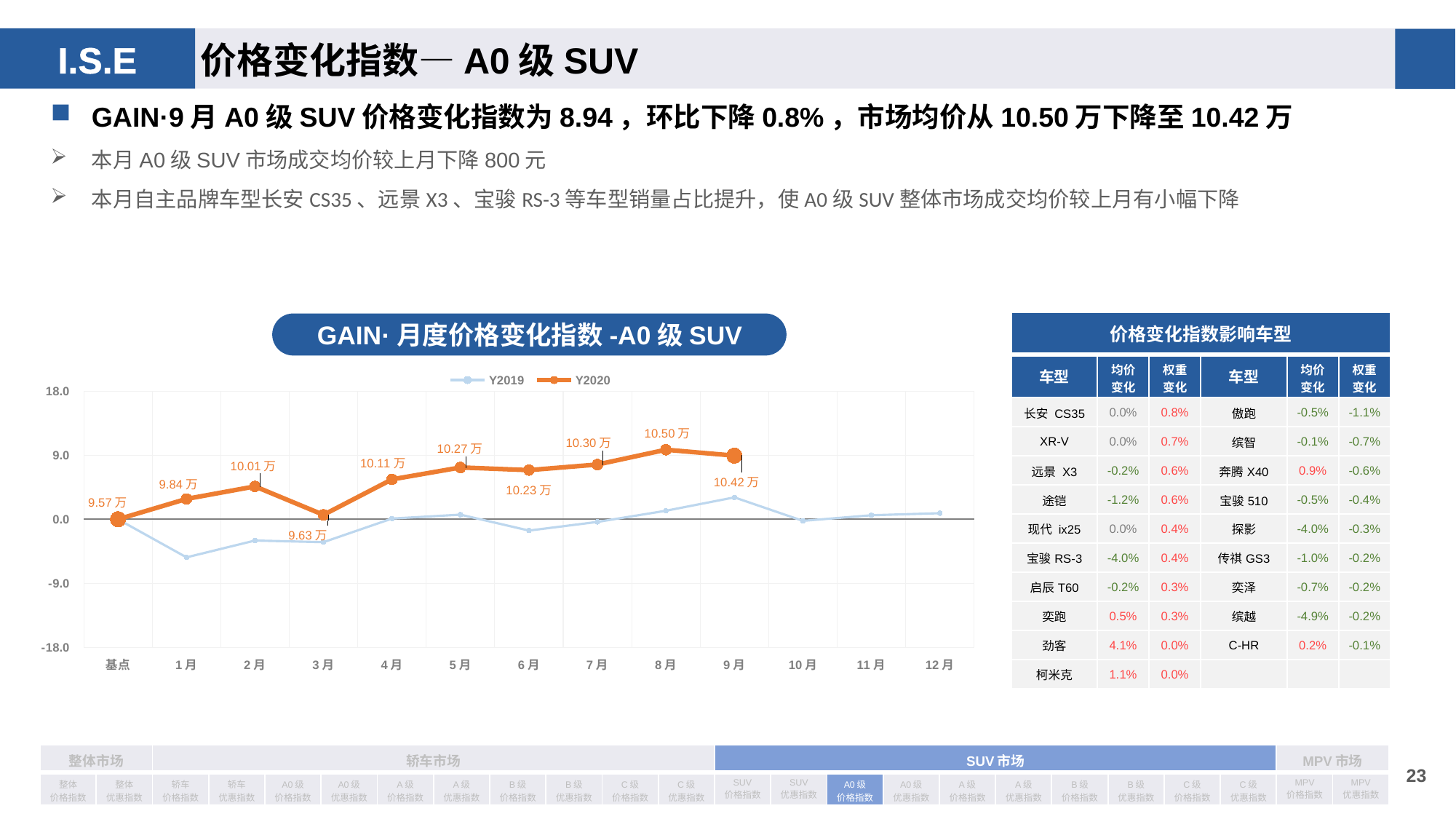

价格变化指数—A0级SUV
GAIN·9月A0级SUV价格变化指数为8.94，环比下降0.8%，市场均价从10.50万下降至10.42万
本月A0级SUV市场成交均价较上月下降800元
本月自主品牌车型长安CS35、远景X3、宝骏RS-3等车型销量占比提升，使A0级SUV整体市场成交均价较上月有小幅下降
| 价格变化指数影响车型 |  |  |  |  |  |
| --- | --- | --- | --- | --- | --- |
| 车型 | 均价 变化 | 权重 变化 | 车型 | 均价 变化 | 权重变化 |
| 长安 CS35 | 0.0% | 0.8% | 傲跑 | -0.5% | -1.1% |
| XR-V | 0.0% | 0.7% | 缤智 | -0.1% | -0.7% |
| 远景 X3 | -0.2% | 0.6% | 奔腾X40 | 0.9% | -0.6% |
| 途铠 | -1.2% | 0.6% | 宝骏510 | -0.5% | -0.4% |
| 现代 ix25 | 0.0% | 0.4% | 探影 | -4.0% | -0.3% |
| 宝骏RS-3 | -4.0% | 0.4% | 传祺GS3 | -1.0% | -0.2% |
| 启辰T60 | -0.2% | 0.3% | 奕泽 | -0.7% | -0.2% |
| 奕跑 | 0.5% | 0.3% | 缤越 | -4.9% | -0.2% |
| 劲客 | 4.1% | 0.0% | C-HR | 0.2% | -0.1% |
| 柯米克 | 1.1% | 0.0% |  |  |  |
GAIN·月度价格变化指数-A0级SUV

### Chart

| Category | Y2019 | Y2020 |
|---|---|---|
| 基点 | 0.0 | 0.0 |
| 1月 | -5.35 | 2.86 |
| 2月 | -2.99 | 4.62 |
| 3月 | -3.22 | 0.63 |
| 4月 | 0.1 | 5.6057702674206 |
| 5月 | 0.65 | 7.282348759580892 |
| 6月 | -1.59 | 6.909247352521897 |
| 7月 | -0.37 | 7.69 |
| 8月 | 1.2 | 9.77 |
| 9月 | 3.08 | 8.94 |
| 10月 | -0.22 | None |
| 11月 | 0.57 | None |
| 12月 | 0.86 | None |
| 整体市场 |  | 轿车市场 |  |  |  |  |  |  |  |  |  | SUV市场 |  |  |  |  |  |  |  |  |  | MPV市场 |  |
| --- | --- | --- | --- | --- | --- | --- | --- | --- | --- | --- | --- | --- | --- | --- | --- | --- | --- | --- | --- | --- | --- | --- | --- |
| 整体 价格指数 | 整体 优惠指数 | 轿车 价格指数 | 轿车 优惠指数 | A0级 价格指数 | A0级 优惠指数 | A级 价格指数 | A级 优惠指数 | B级 价格指数 | B级 优惠指数 | C级 价格指数 | C级 优惠指数 | SUV 价格指数 | SUV 优惠指数 | A0级 价格指数 | A0级 优惠指数 | A级 价格指数 | A级 优惠指数 | B级 价格指数 | B级 优惠指数 | C级 价格指数 | C级 优惠指数 | MPV 价格指数 | MPV 优惠指数 |
23